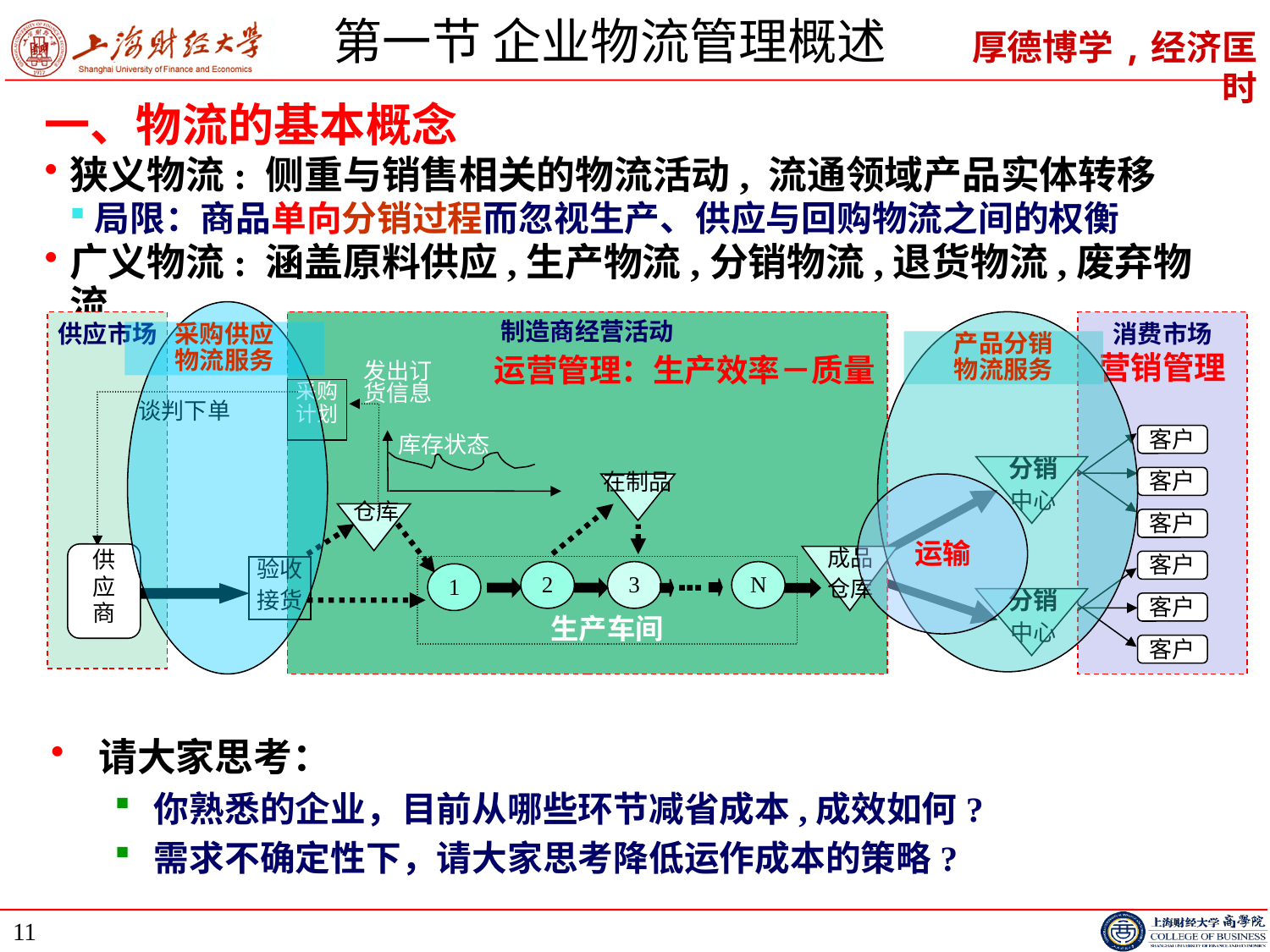

# 第一节 企业物流管理概述
一、物流的基本概念
狭义物流: 侧重与销售相关的物流活动, 流通领域产品实体转移
局限：商品单向分销过程而忽视生产、供应与回购物流之间的权衡
广义物流: 涵盖原料供应,生产物流,分销物流,退货物流,废弃物流

采购供应
物流服务
制造商经营活动
运营管理：生产效率－质量

产品分销
物流服务
供应市场
消费市场
营销管理
发出订
货信息
采购
计划

谈判下单
客户
客户
客户
客户
客户
客户

库存状态

分销
中心

在制品

生产车间
2
3
N
1
▪▪▪

运输

仓库

成品
仓库

供
应
商
验收
接货

分销
中心

请大家思考：
你熟悉的企业，目前从哪些环节减省成本,成效如何?
需求不确定性下，请大家思考降低运作成本的策略?
11